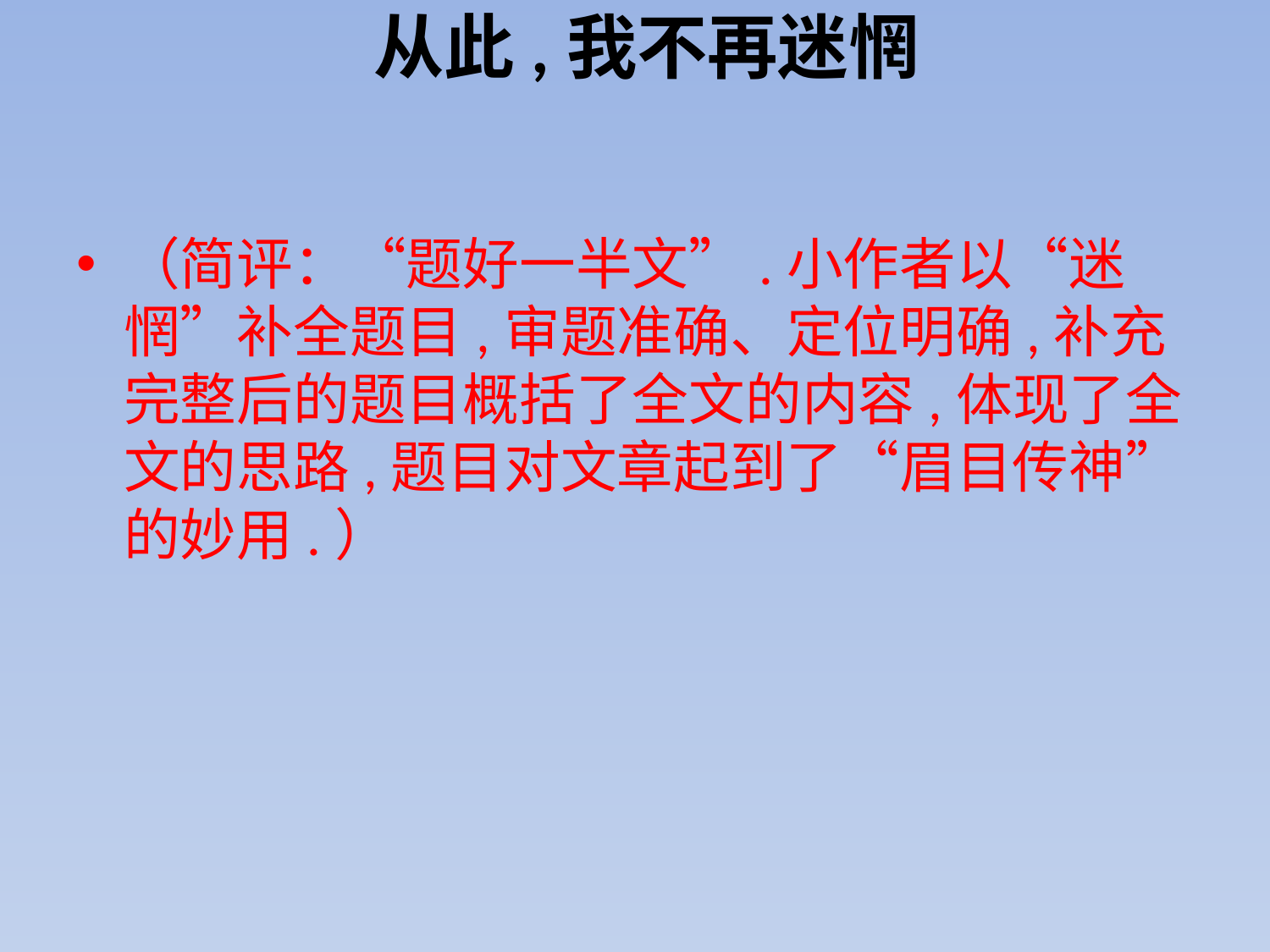

从此,我不再迷惘
（简评：“题好一半文”.小作者以“迷惘”补全题目,审题准确、定位明确,补充完整后的题目概括了全文的内容,体现了全文的思路,题目对文章起到了“眉目传神”的妙用.）